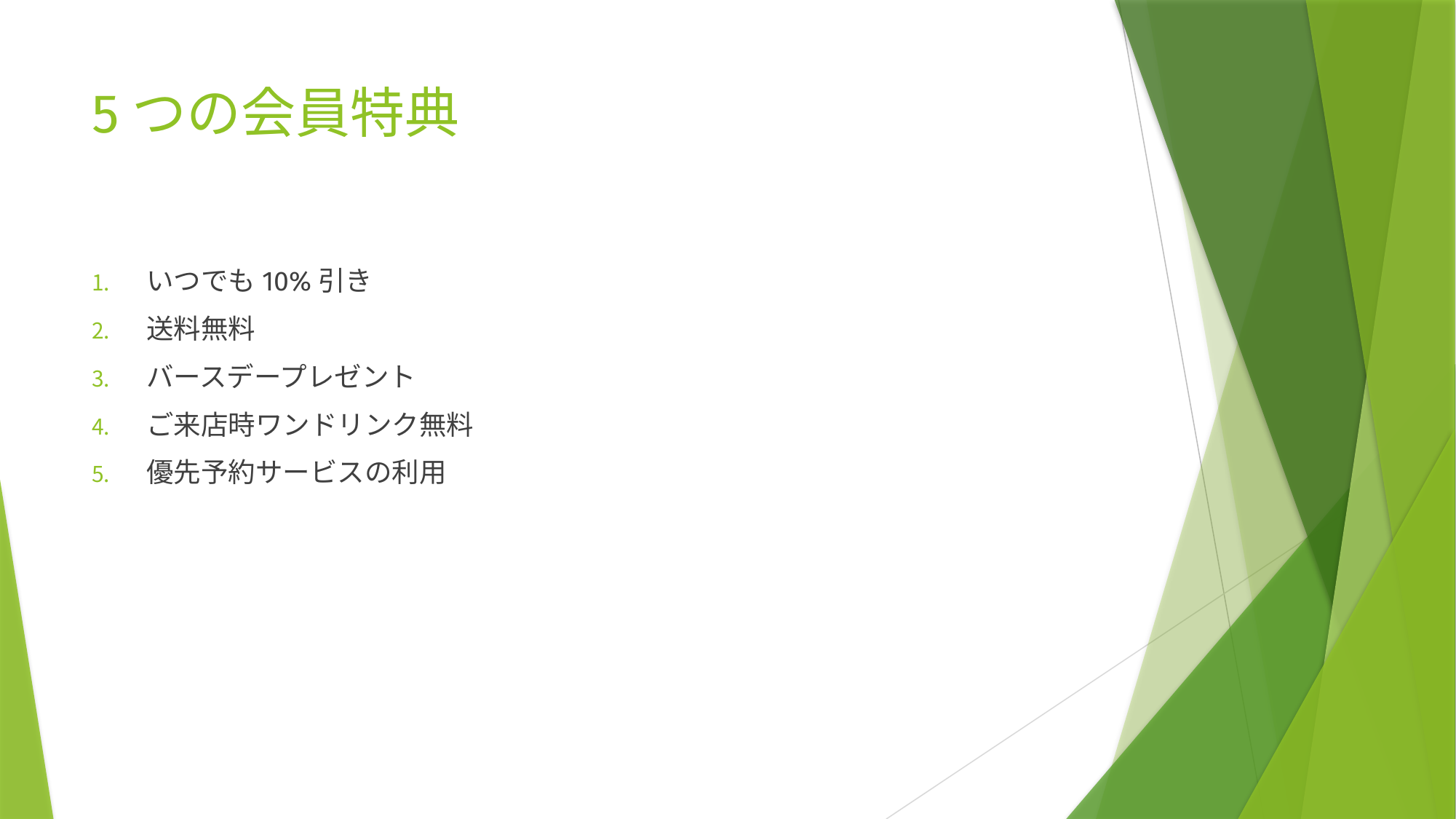

# 5つの会員特典
いつでも10%引き
送料無料
バースデープレゼント
ご来店時ワンドリンク無料
優先予約サービスの利用